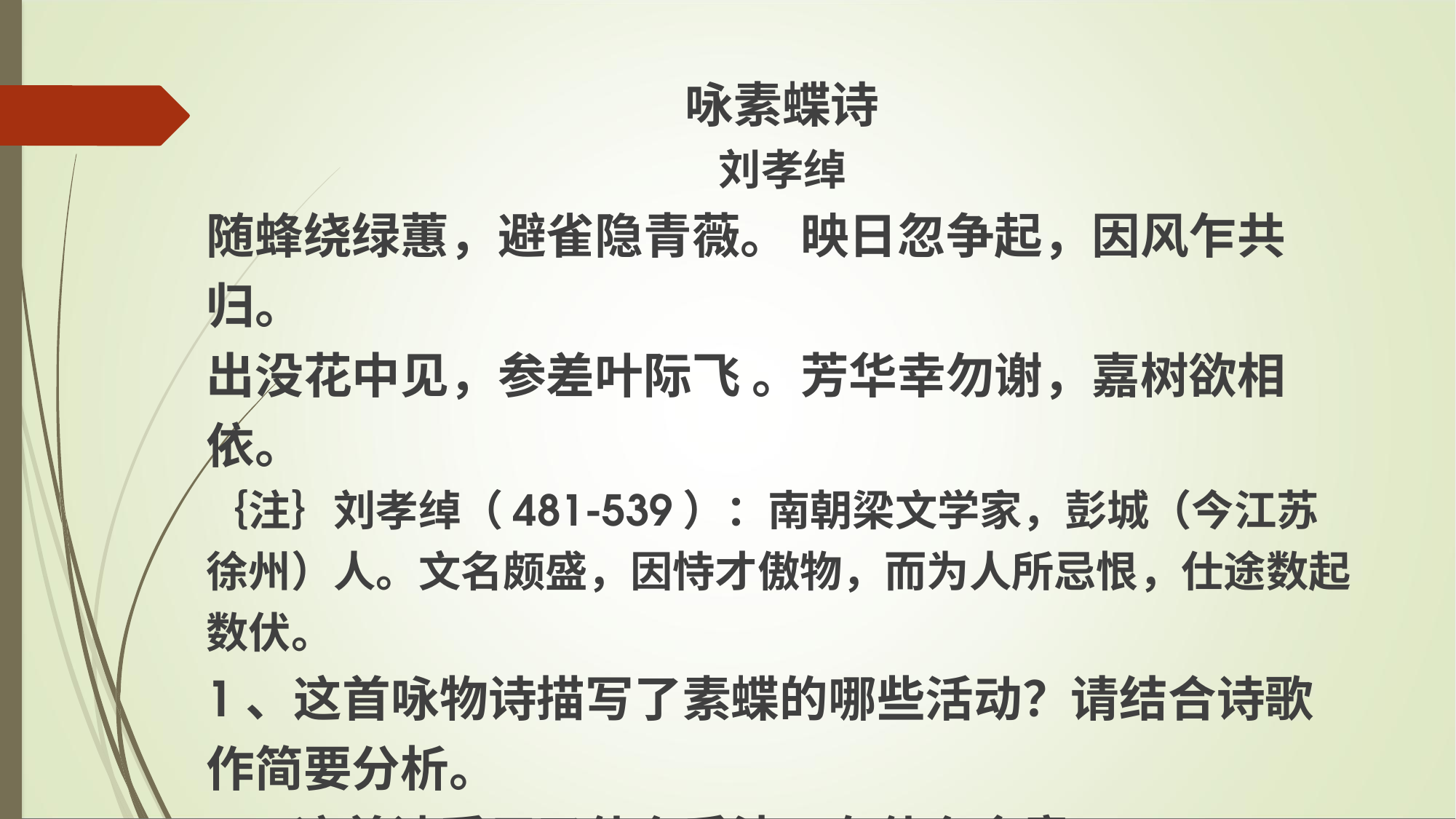

咏素蝶诗
刘孝绰
随蜂绕绿蕙，避雀隐青薇。 映日忽争起，因风乍共归。
出没花中见，参差叶际飞 。芳华幸勿谢，嘉树欲相依。
｛注｝刘孝绰（481-539）：南朝梁文学家，彭城（今江苏徐州）人。文名颇盛，因恃才傲物，而为人所忌恨，仕途数起数伏。
1、这首咏物诗描写了素蝶的哪些活动？请结合诗歌作简要分析。
2、这首诗采用了什么手法？有什么含意？